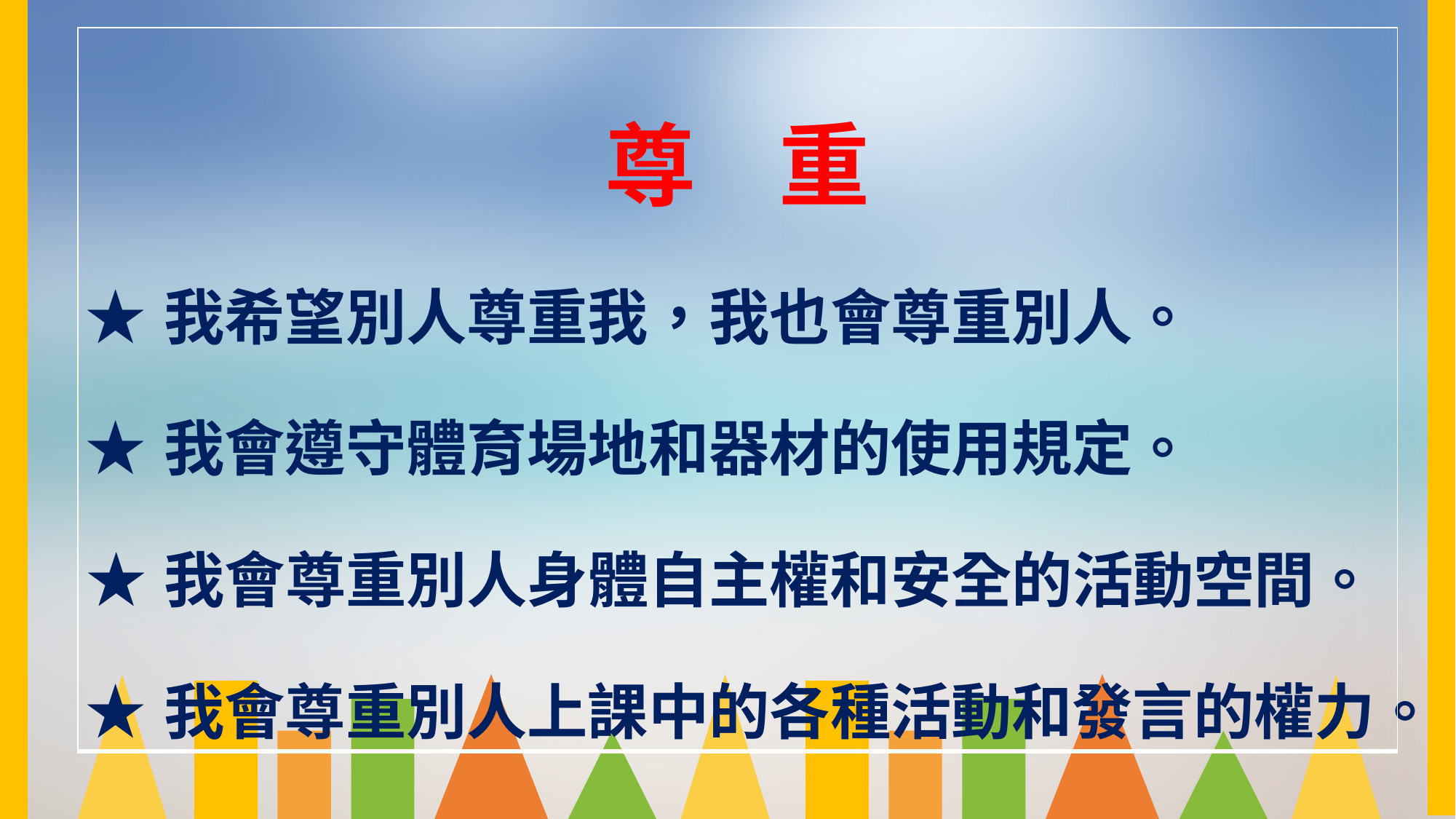

| 尊 重 ★我希望別人尊重我，我也會尊重別人。 ★我會遵守體育場地和器材的使用規定。 ★我會尊重別人身體自主權和安全的活動空間。 ★我會尊重別人上課中的各種活動和發言的權力。 |
| --- |